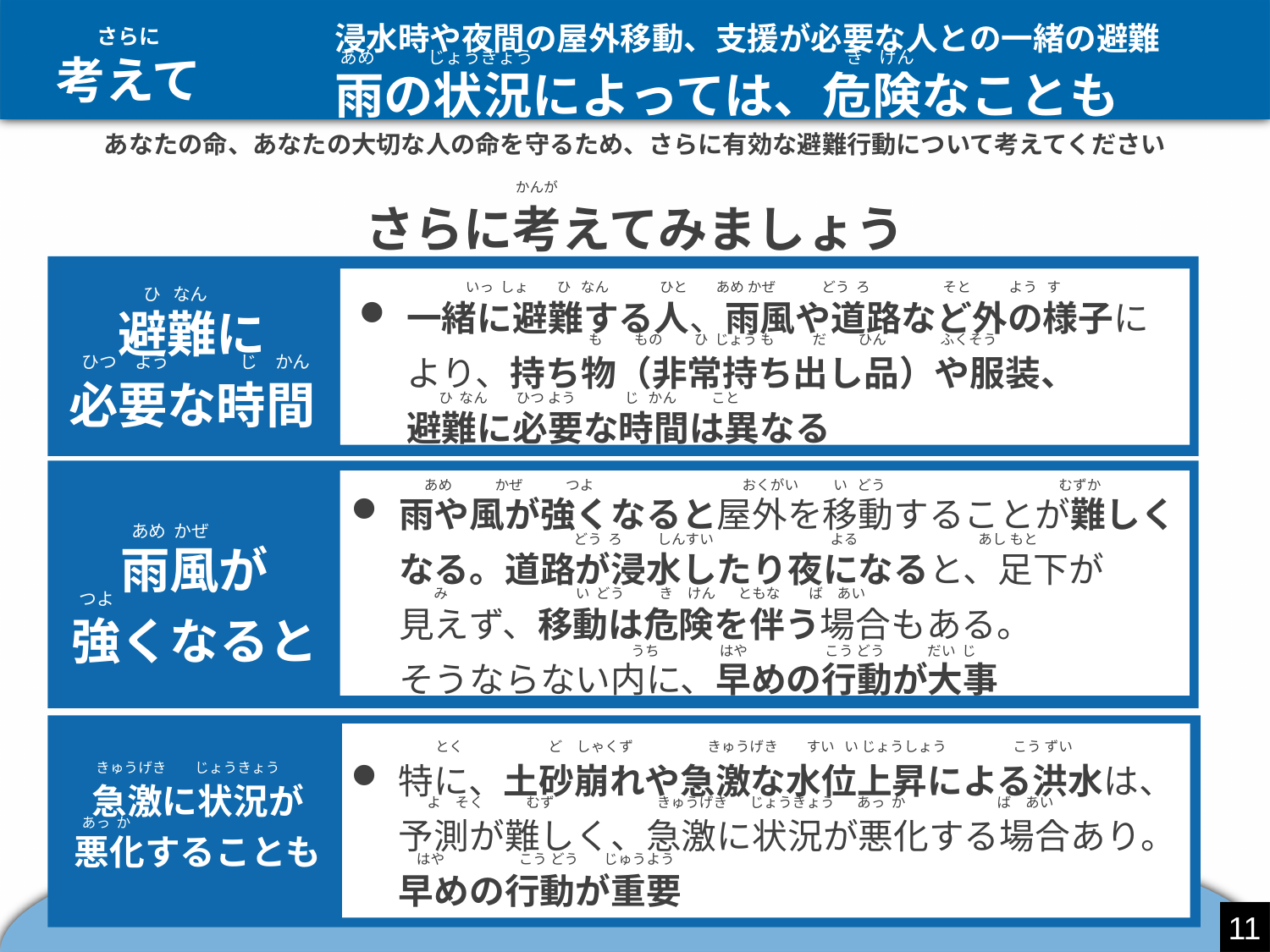

浸水時や夜間の屋外移動、支援が必要な人との一緒の避難
雨の状況によっては、危険なことも
さらに
考えて
あめ
じょうきょう
き    けん
あなたの命、あなたの大切な人の命を守るため、さらに有効な避難行動について考えてください
かんが
さらに考えてみましょう

いっ  しょ         ひ   なん                ひと         あめ かぜ　　　 どう  ろ　　　　     そと　   　よう   す
一緒に避難する人、雨風や道路など外の様子に
より、持ち物（非常持ち出し品）や服装、
避難に必要な時間は異なる
ひ   なん
避難に
必要な時間
も          もの          ひ  じょう も            だ          ひん                 ふくそう
ひつ　よう　　　　じ　かん
  ひ  なん         ひつ よう　　　  じ   かん　　  こと

あめ　　　かぜ　　　つよ　　　　　　　　　　  おくがい           い   どう　　　　　　　　　　　　 むずか
雨や風が強くなると屋外を移動することが難しくなる。道路が浸水したり夜になると、足下が
見えず、移動は危険を伴う場合もある。
そうならない内に、早めの行動が大事
あめ  かぜ
雨風が
強くなると
どう  ろ           しんすい　　　　　　　　 よる                                      あし もと
み　　　　　　　　　い  どう           き　けん       ともな         ば　あい
つよ
うち　　          はや　  　　　　こう どう　　　だい  じ

とく　　　　　　ど　しゃくず　　　　　 きゅうげき         すい   い じょうしょう                     こう ずい
特に、土砂崩れや急激な水位上昇による洪水は、予測が難しく、急激に状況が悪化する場合あり。早めの行動が重要
きゅうげき　　じょうきょう
急激に状況が
悪化することも
よ　そく　　　むず　　　　　　　 きゅうげき       じょうきょう       あっ  か　　　　　　  ば　あい
あっ  か
はや　　　　　 こう どう        じゅうよう
11